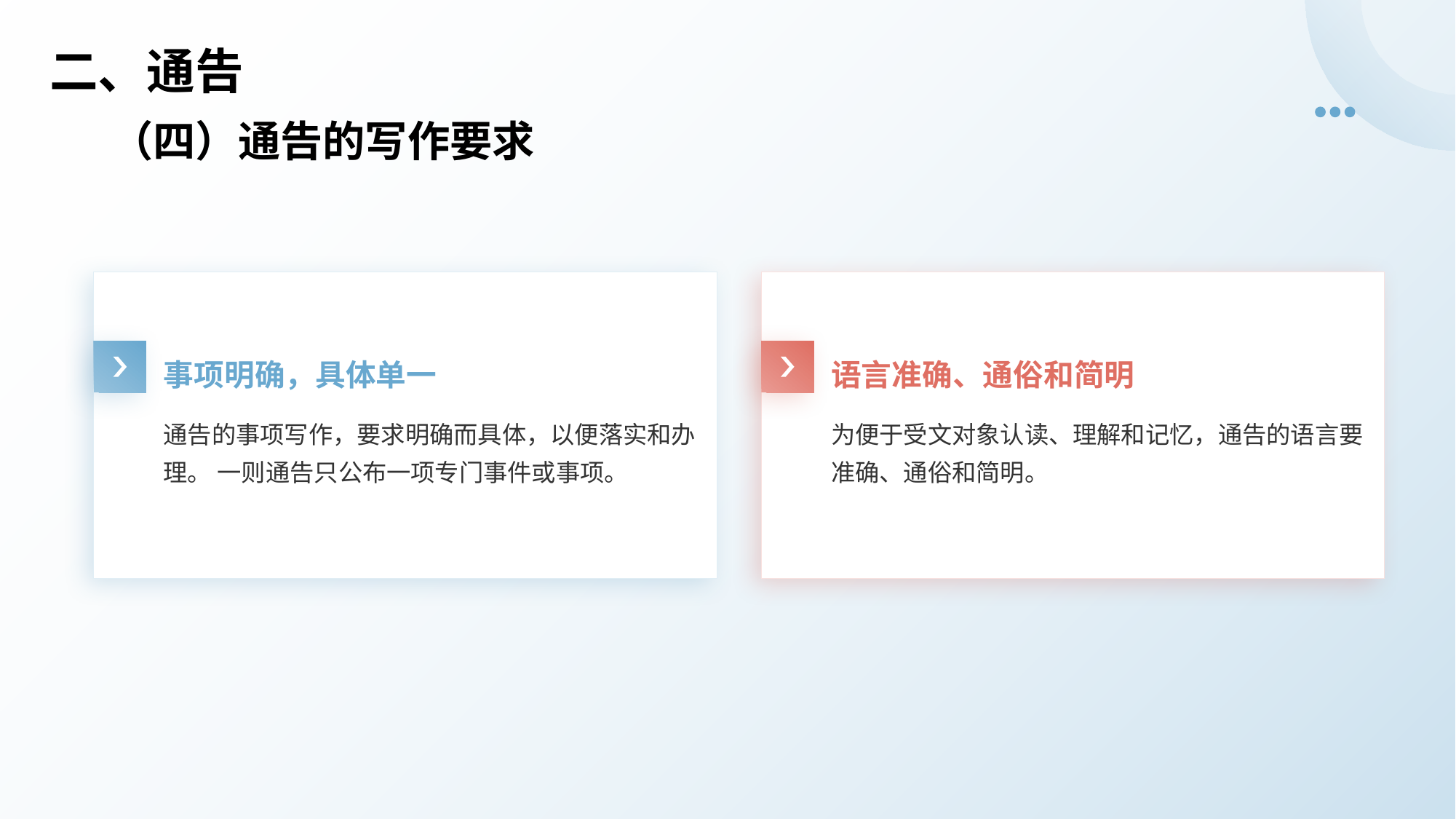

# 二、通告
（四）通告的写作要求

事项明确，具体单一
语言准确、通俗和简明

通告的事项写作，要求明确而具体，以便落实和办理。 一则通告只公布一项专门事件或事项。
为便于受文对象认读、理解和记忆，通告的语言要准确、通俗和简明。